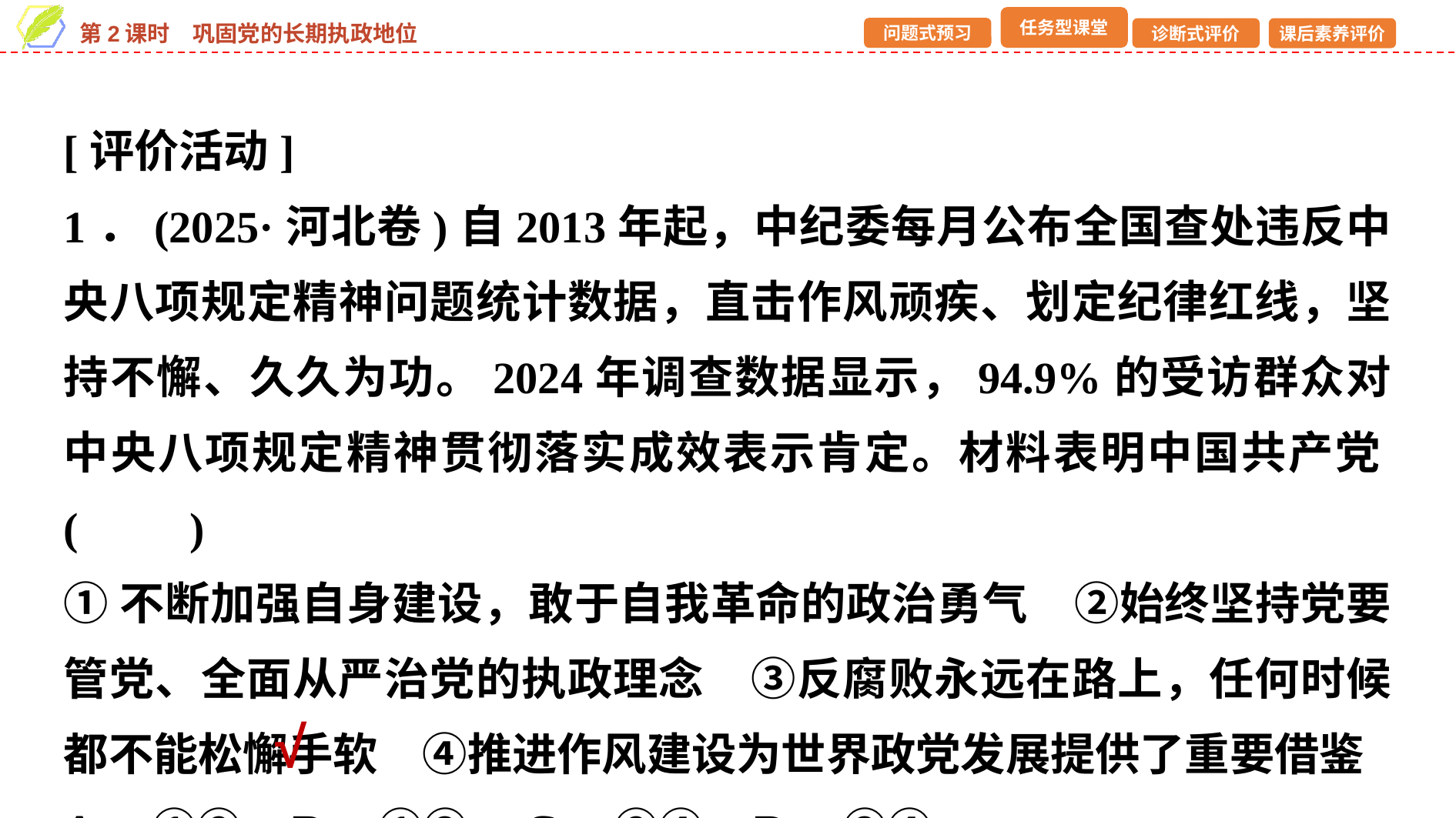

[评价活动]
1．(2025·河北卷)自2013年起，中纪委每月公布全国查处违反中央八项规定精神问题统计数据，直击作风顽疾、划定纪律红线，坚持不懈、久久为功。2024年调查数据显示，94.9%的受访群众对中央八项规定精神贯彻落实成效表示肯定。材料表明中国共产党(　　)
①不断加强自身建设，敢于自我革命的政治勇气　②始终坚持党要管党、全面从严治党的执政理念　③反腐败永远在路上，任何时候都不能松懈手软　④推进作风建设为世界政党发展提供了重要借鉴
A．①②    B．①③	C．②④    D．③④
√